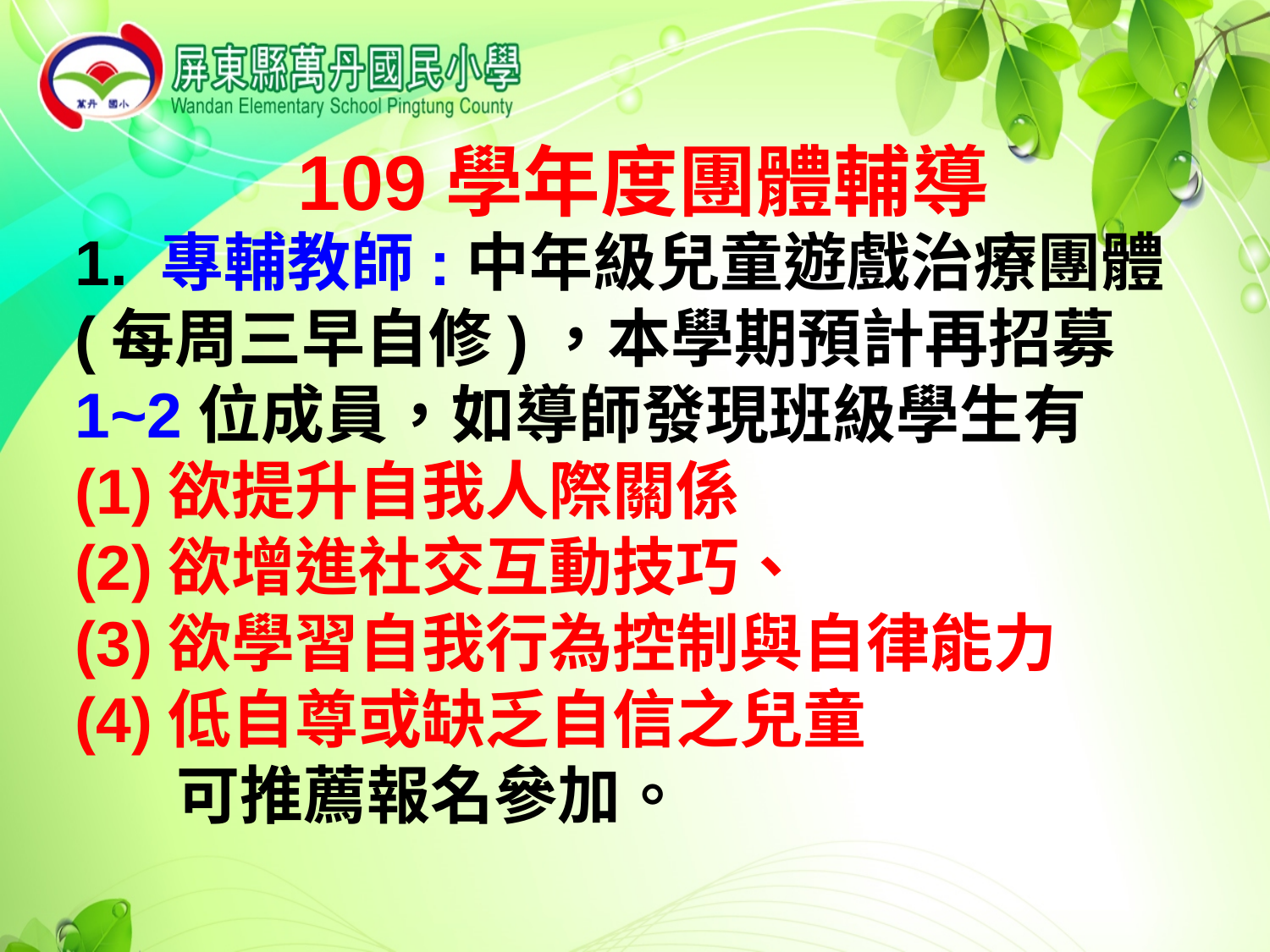

109學年度團體輔導
1. 專輔教師:中年級兒童遊戲治療團體(每周三早自修)，本學期預計再招募1~2位成員，如導師發現班級學生有
(1)欲提升自我人際關係
(2)欲增進社交互動技巧、
(3)欲學習自我行為控制與自律能力
(4)低自尊或缺乏自信之兒童
      可推薦報名參加。